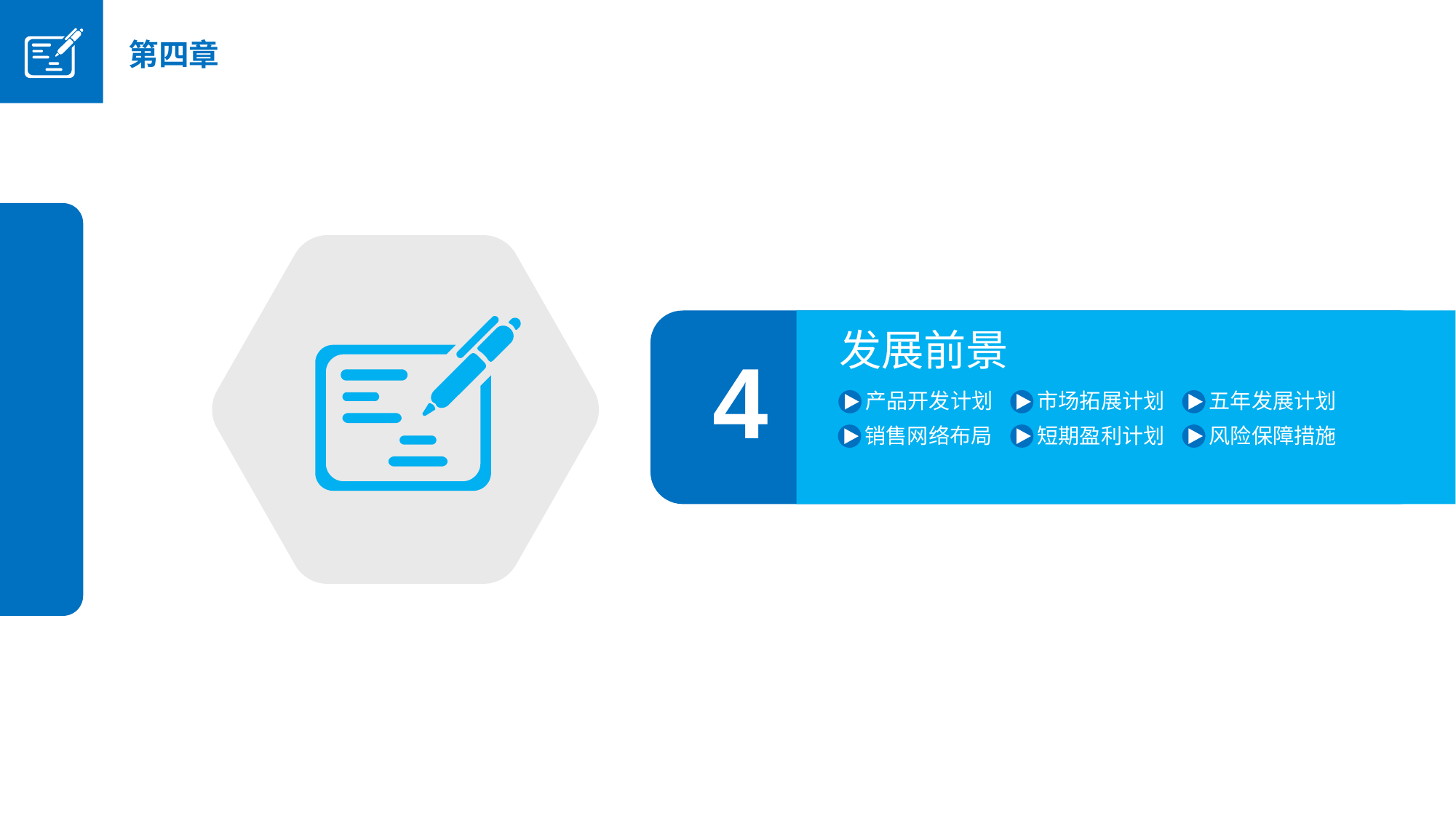

第四章

发展前景
4
产品开发计划

市场拓展计划

五年发展计划

短期盈利计划

风险保障措施

销售网络布局